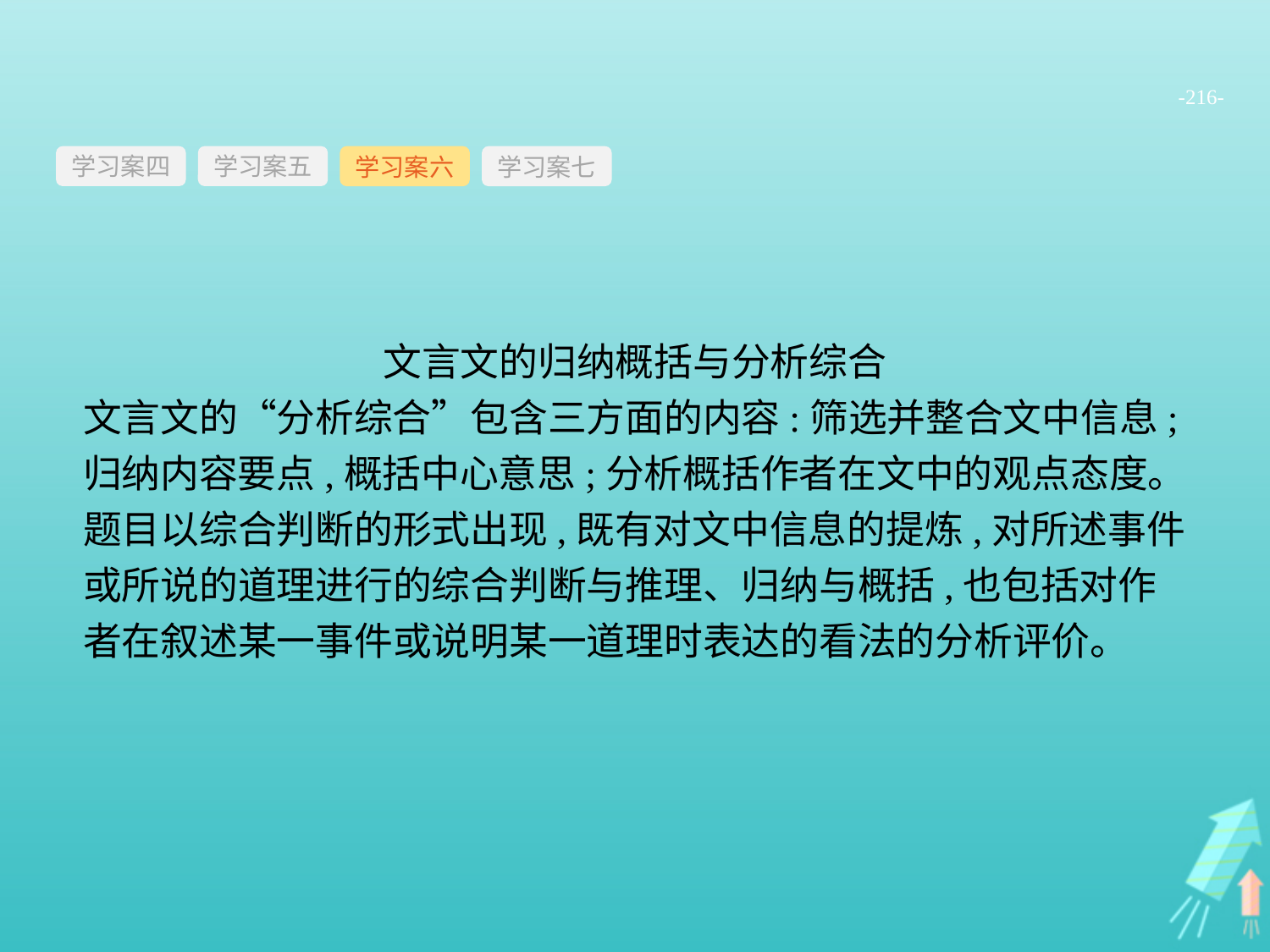

-216-
学习案四
学习案六
学习案七
学习案五
文言文的归纳概括与分析综合
文言文的“分析综合”包含三方面的内容:筛选并整合文中信息;归纳内容要点,概括中心意思;分析概括作者在文中的观点态度。题目以综合判断的形式出现,既有对文中信息的提炼,对所述事件或所说的道理进行的综合判断与推理、归纳与概括,也包括对作者在叙述某一事件或说明某一道理时表达的看法的分析评价。